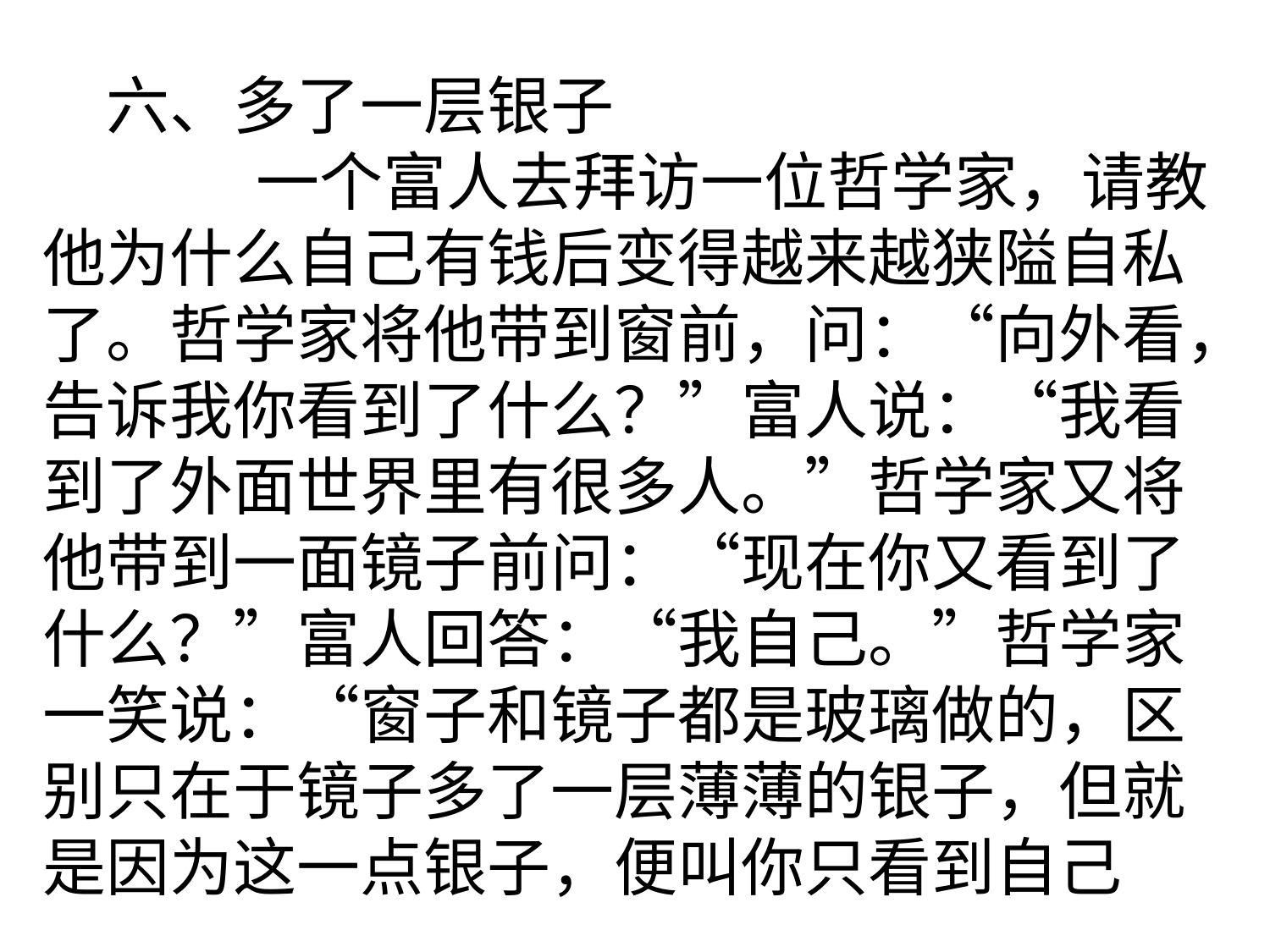

六、多了一层银子
              一个富人去拜访一位哲学家，请教他为什么自己有钱后变得越来越狭隘自私了。哲学家将他带到窗前，问：“向外看，告诉我你看到了什么？”富人说：“我看到了外面世界里有很多人。”哲学家又将他带到一面镜子前问：“现在你又看到了什么？”富人回答：“我自己。”哲学家一笑说：“窗子和镜子都是玻璃做的，区别只在于镜子多了一层薄薄的银子，但就是因为这一点银子，便叫你只看到自己